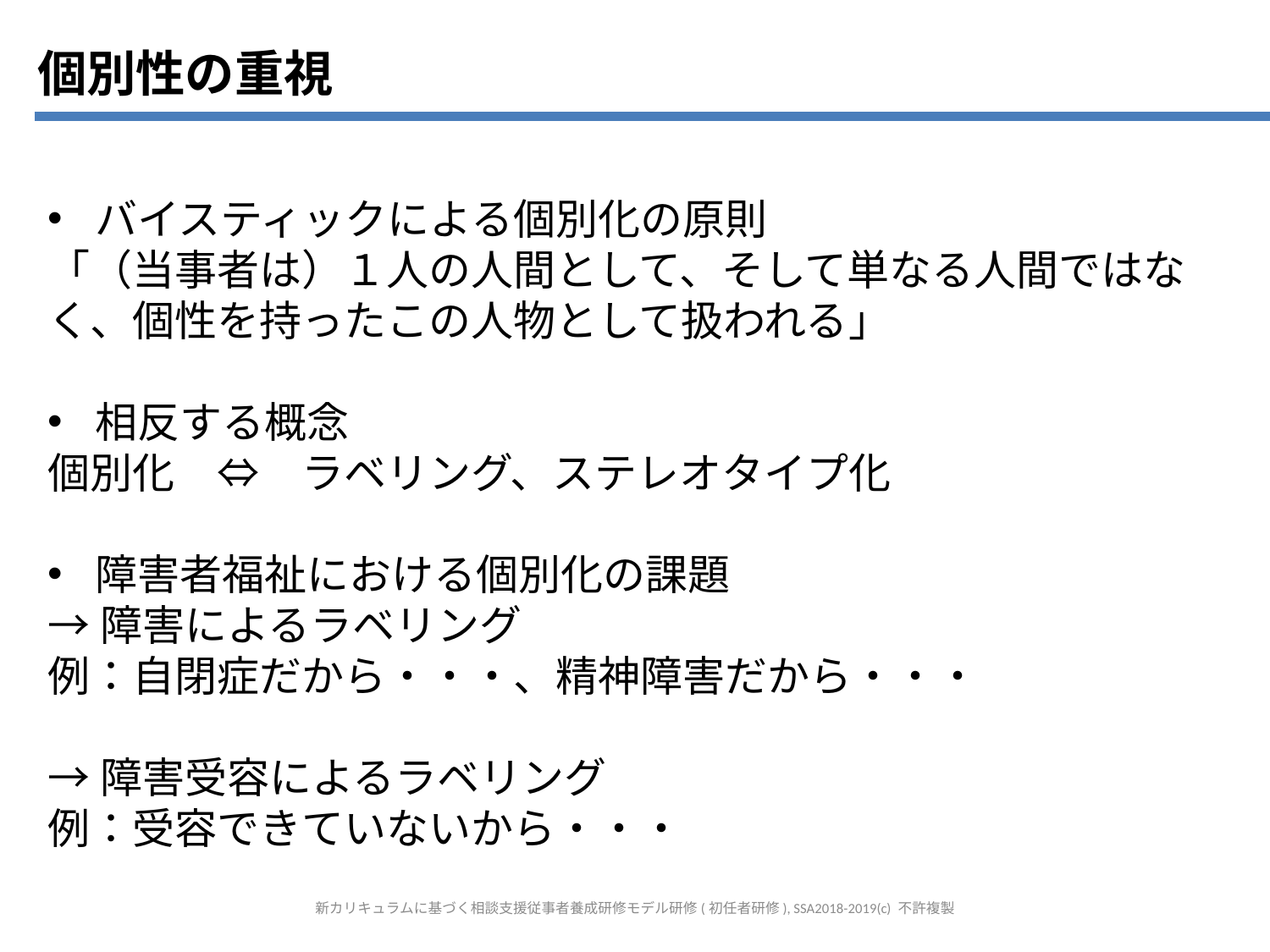

個別性の重視
バイスティックによる個別化の原則
「（当事者は）１人の人間として、そして単なる人間ではなく、個性を持ったこの人物として扱われる」

相反する概念
個別化　⇔　ラベリング、ステレオタイプ化

障害者福祉における個別化の課題
→障害によるラベリング
例：自閉症だから・・・、精神障害だから・・・

→障害受容によるラベリング
例：受容できていないから・・・
新カリキュラムに基づく相談支援従事者養成研修モデル研修(初任者研修), SSA2018-2019(c) 不許複製